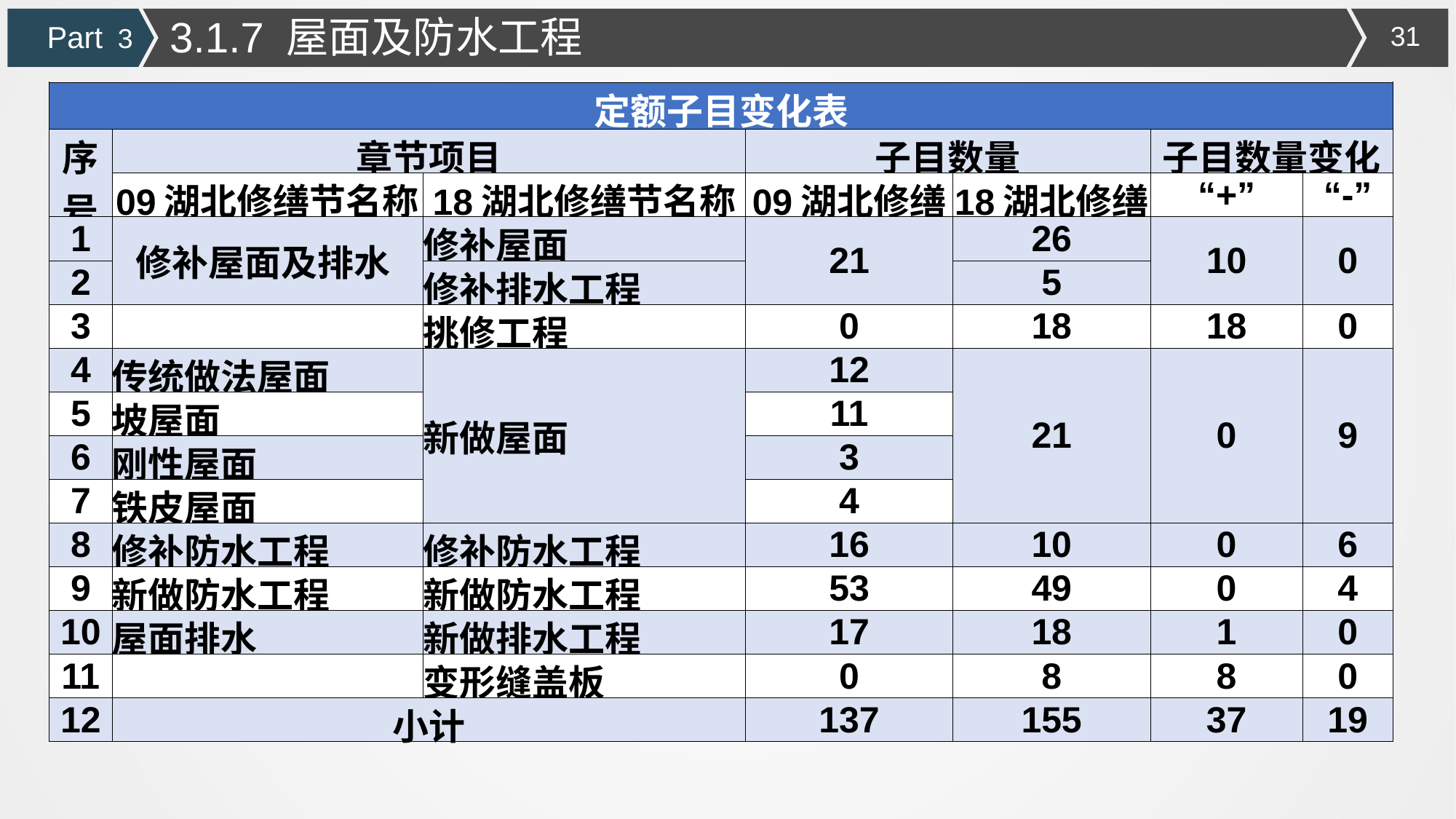

3.1.7 屋面及防水工程

Part  3
| 定额子目变化表 |  |  |  |  |  |  |
| --- | --- | --- | --- | --- | --- | --- |
| 序号 | 章节项目 |  | 子目数量 |  | 子目数量变化 |  |
|  | 09湖北修缮节名称 | 18湖北修缮节名称 | 09湖北修缮 | 18湖北修缮 | “+” | “-” |
| 1 | 修补屋面及排水 | 修补屋面 | 21 | 26 | 10 | 0 |
| 2 |  | 修补排水工程 |  | 5 |  |  |
| 3 |  | 挑修工程 | 0 | 18 | 18 | 0 |
| 4 | 传统做法屋面 | 新做屋面 | 12 | 21 | 0 | 9 |
| 5 | 坡屋面 |  | 11 |  |  |  |
| 6 | 刚性屋面 |  | 3 |  |  |  |
| 7 | 铁皮屋面 |  | 4 |  |  |  |
| 8 | 修补防水工程 | 修补防水工程 | 16 | 10 | 0 | 6 |
| 9 | 新做防水工程 | 新做防水工程 | 53 | 49 | 0 | 4 |
| 10 | 屋面排水 | 新做排水工程 | 17 | 18 | 1 | 0 |
| 11 |  | 变形缝盖板 | 0 | 8 | 8 | 0 |
| 12 | 小计 |  | 137 | 155 | 37 | 19 |